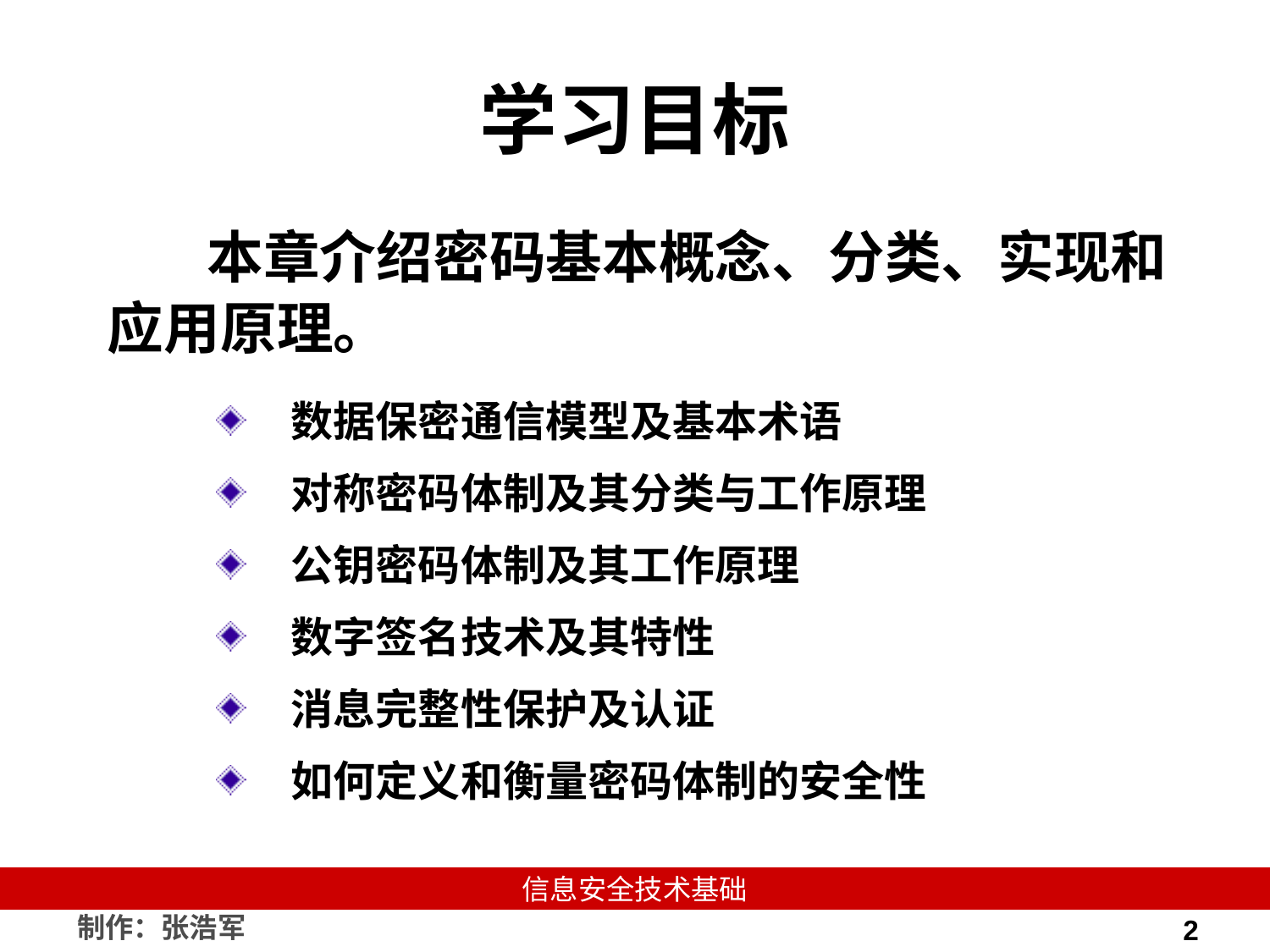

# 学习目标
本章介绍密码基本概念、分类、实现和应用原理。
数据保密通信模型及基本术语
对称密码体制及其分类与工作原理
公钥密码体制及其工作原理
数字签名技术及其特性
消息完整性保护及认证
如何定义和衡量密码体制的安全性
2